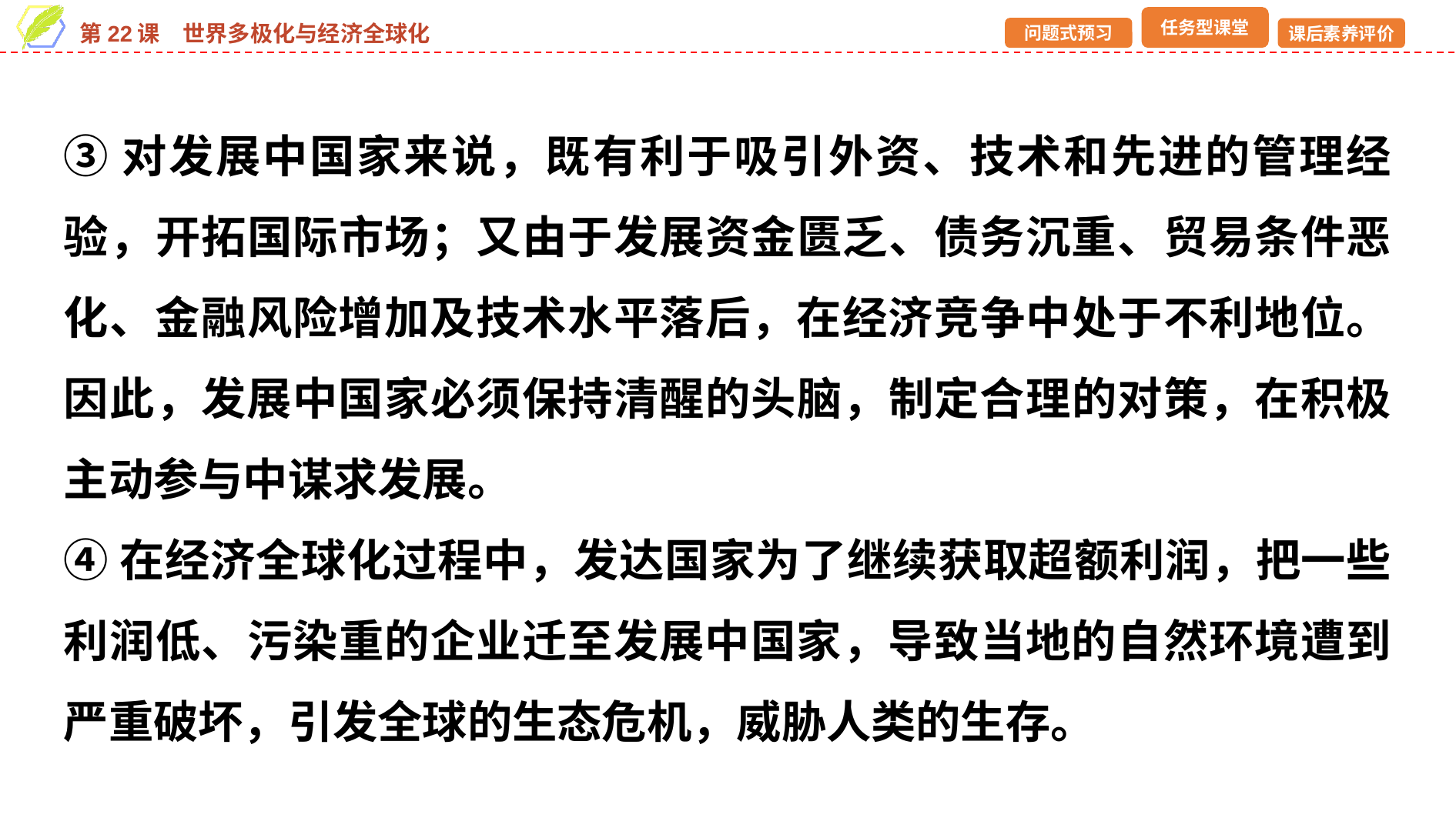

③对发展中国家来说，既有利于吸引外资、技术和先进的管理经验，开拓国际市场；又由于发展资金匮乏、债务沉重、贸易条件恶化、金融风险增加及技术水平落后，在经济竞争中处于不利地位。因此，发展中国家必须保持清醒的头脑，制定合理的对策，在积极主动参与中谋求发展。
④在经济全球化过程中，发达国家为了继续获取超额利润，把一些利润低、污染重的企业迁至发展中国家，导致当地的自然环境遭到严重破坏，引发全球的生态危机，威胁人类的生存。